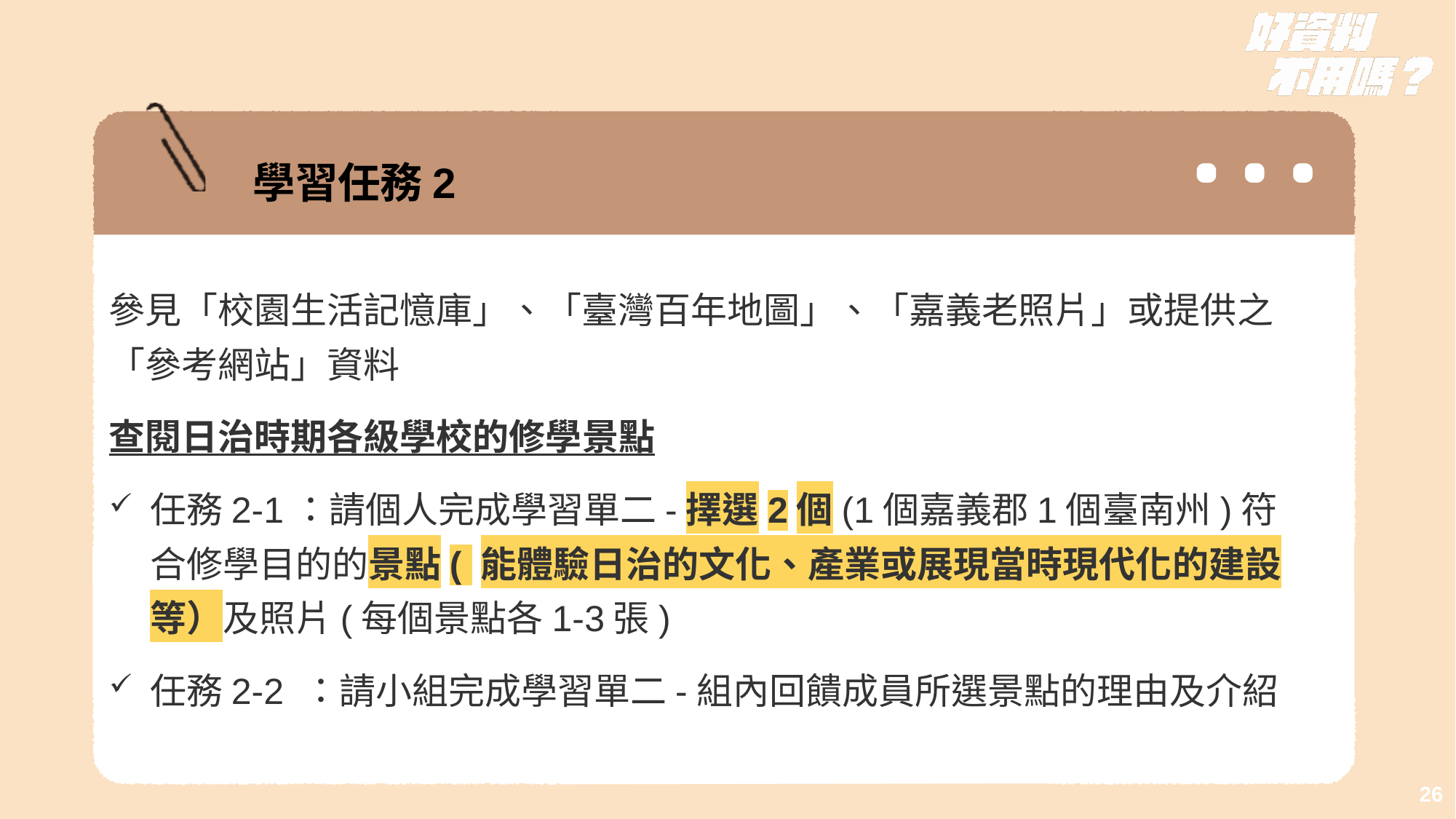

學習任務2
參見「校園生活記憶庫」、「臺灣百年地圖」、「嘉義老照片」或提供之「參考網站」資料
查閱日治時期各級學校的修學景點
任務2-1：請個人完成學習單二-擇選2個(1個嘉義郡1個臺南州)符合修學目的的景點( 能體驗日治的文化、產業或展現當時現代化的建設等）及照片(每個景點各1-3張)
任務2-2 ：請小組完成學習單二-組內回饋成員所選景點的理由及介紹